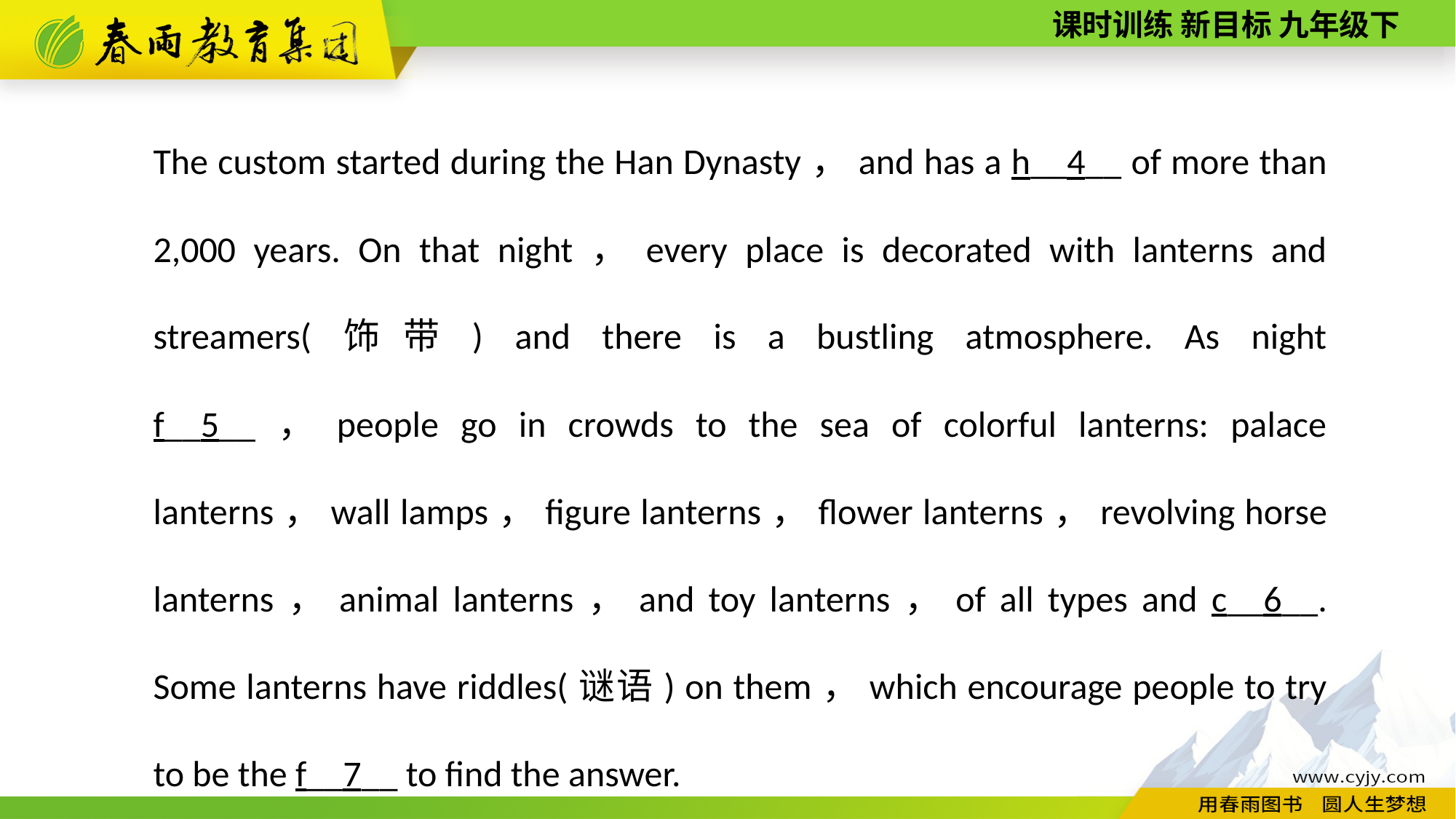

The custom started during the Han Dynasty，and has a h__4__ of more than 2,000 years. On that night，every place is decorated with lanterns and streamers(饰带) and there is a bustling atmosphere. As night f__5__，people go in crowds to the sea of colorful lanterns: palace lanterns，wall lamps，figure lanterns，flower lanterns，revolving horse lanterns，animal lanterns，and toy lanterns，of all types and c__6__. Some lanterns have riddles(谜语) on them，which encourage people to try to be the f__7__ to find the answer.